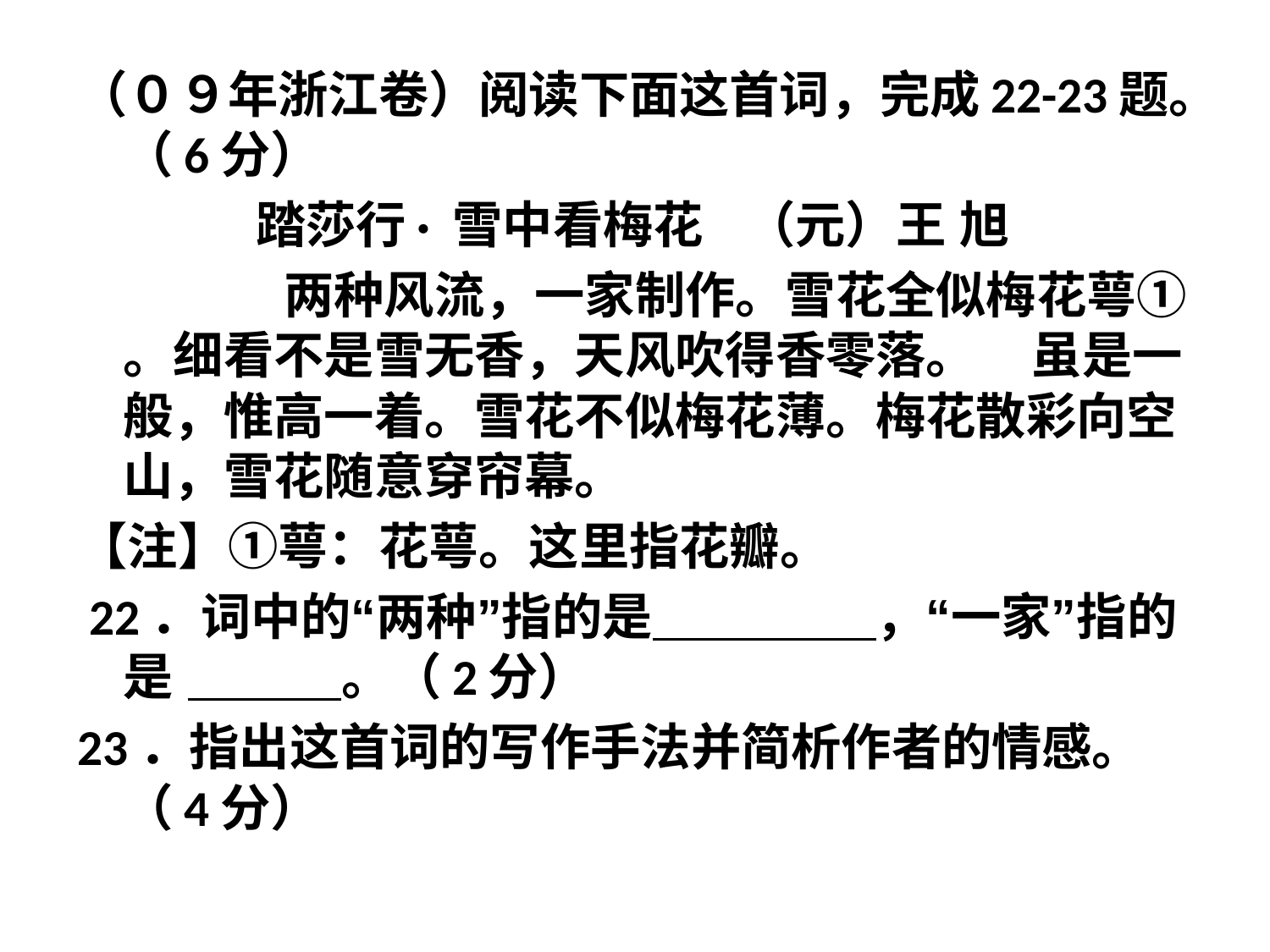

（０９年浙江卷）阅读下面这首词，完成22-23题。（6分）
            踏莎行· 雪中看梅花   （元）王 旭
              两种风流，一家制作。雪花全似梅花萼① 。细看不是雪无香，天风吹得香零落。    虽是一般，惟高一着。雪花不似梅花薄。梅花散彩向空山，雪花随意穿帘幕。
【注】①萼：花萼。这里指花瓣。
 22．词中的“两种”指的是                ，“一家”指的是            。（2分）
23．指出这首词的写作手法并简析作者的情感。（4分）